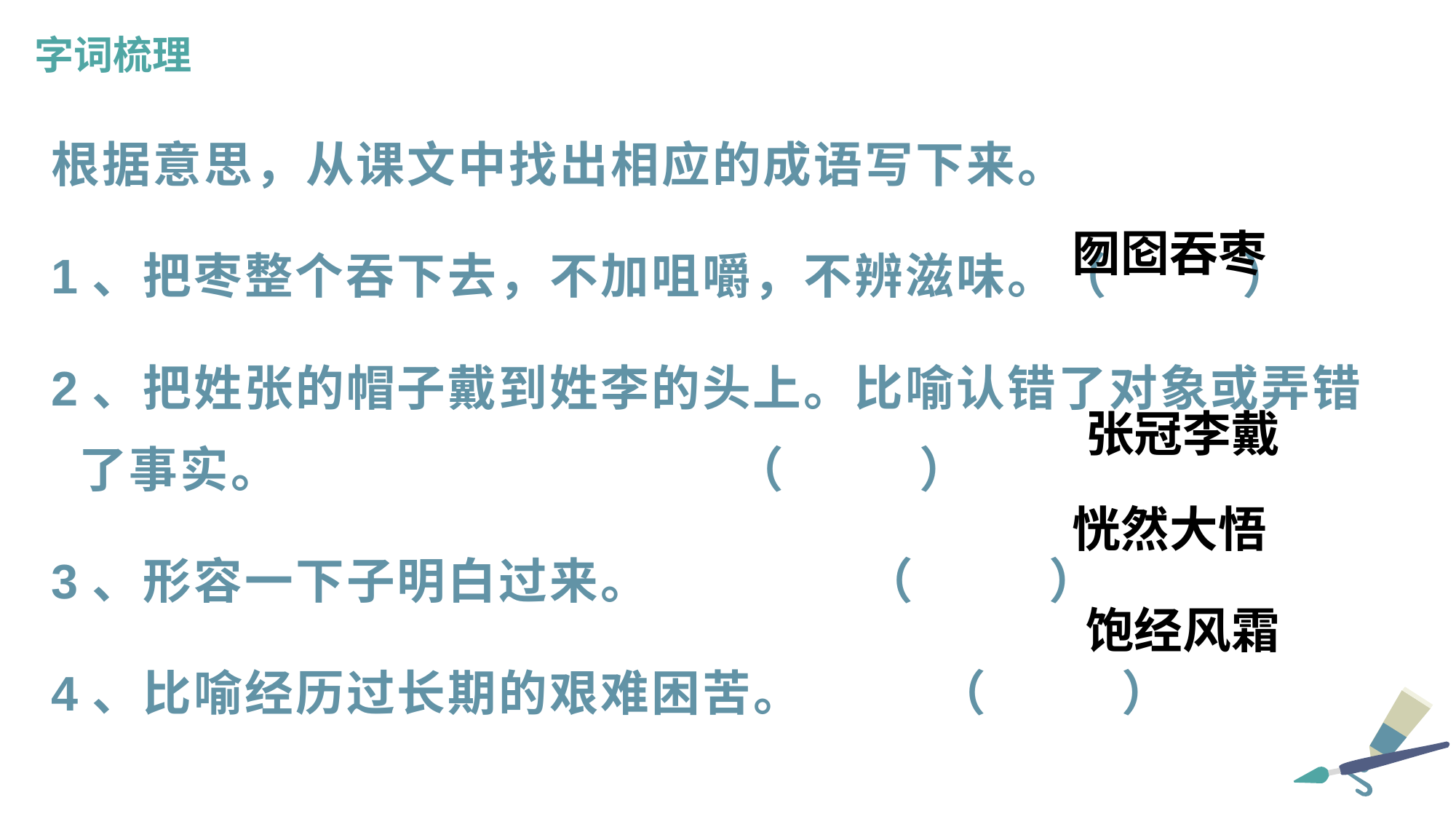

字词梳理
根据意思，从课文中找出相应的成语写下来。
1、把枣整个吞下去，不加咀嚼，不辨滋味。（          ）
2、把姓张的帽子戴到姓李的头上。比喻认错了对象或弄错了事实。                                  （          ）
3、形容一下子明白过来。                （          ）
4、比喻经历过长期的艰难困苦。          （          ）
囫囵吞枣
张冠李戴
恍然大悟
饱经风霜